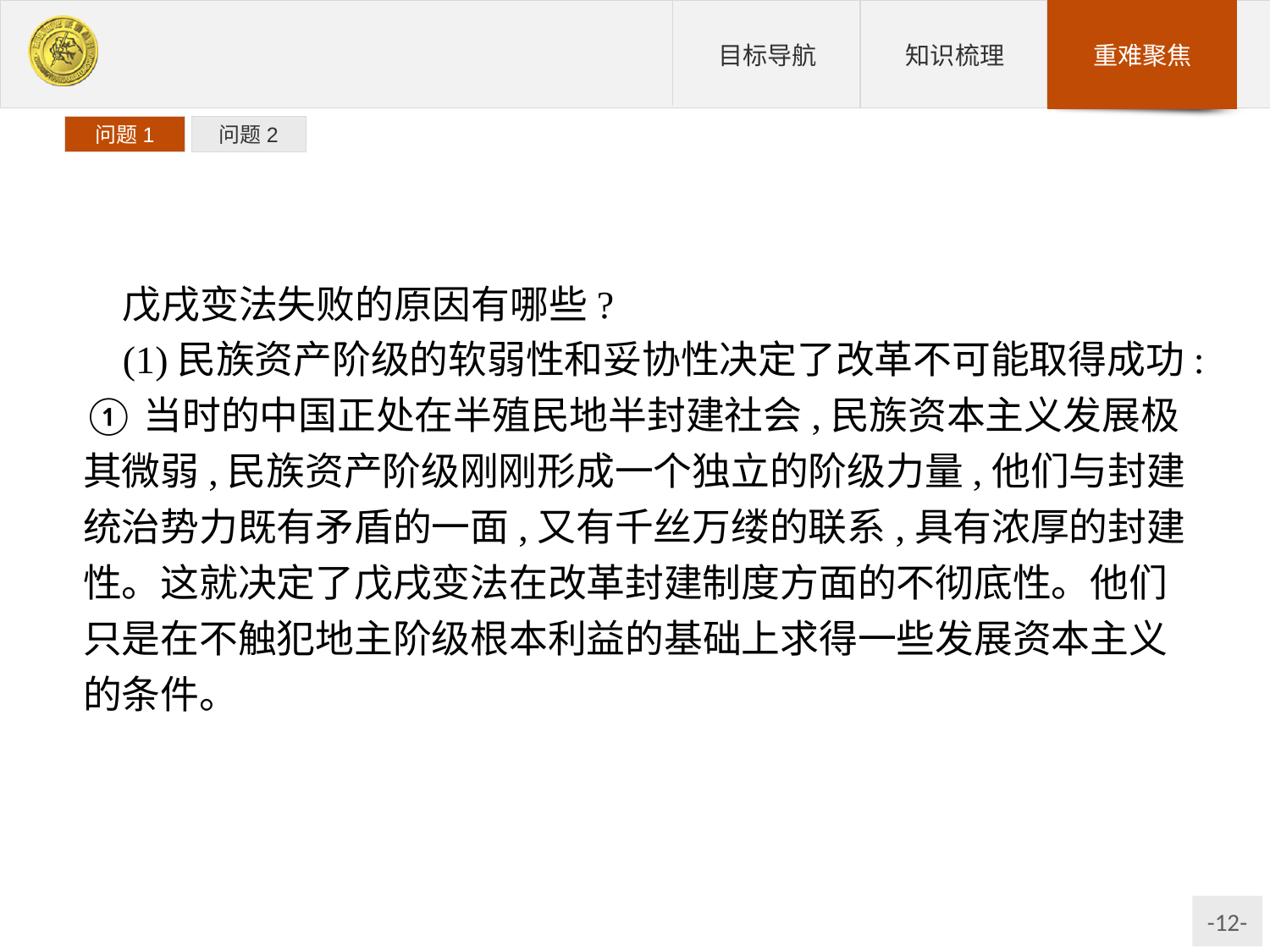

问题1
问题2
戊戌变法失败的原因有哪些?
(1)民族资产阶级的软弱性和妥协性决定了改革不可能取得成功:①当时的中国正处在半殖民地半封建社会,民族资本主义发展极其微弱,民族资产阶级刚刚形成一个独立的阶级力量,他们与封建统治势力既有矛盾的一面,又有千丝万缕的联系,具有浓厚的封建性。这就决定了戊戌变法在改革封建制度方面的不彻底性。他们只是在不触犯地主阶级根本利益的基础上求得一些发展资本主义的条件。